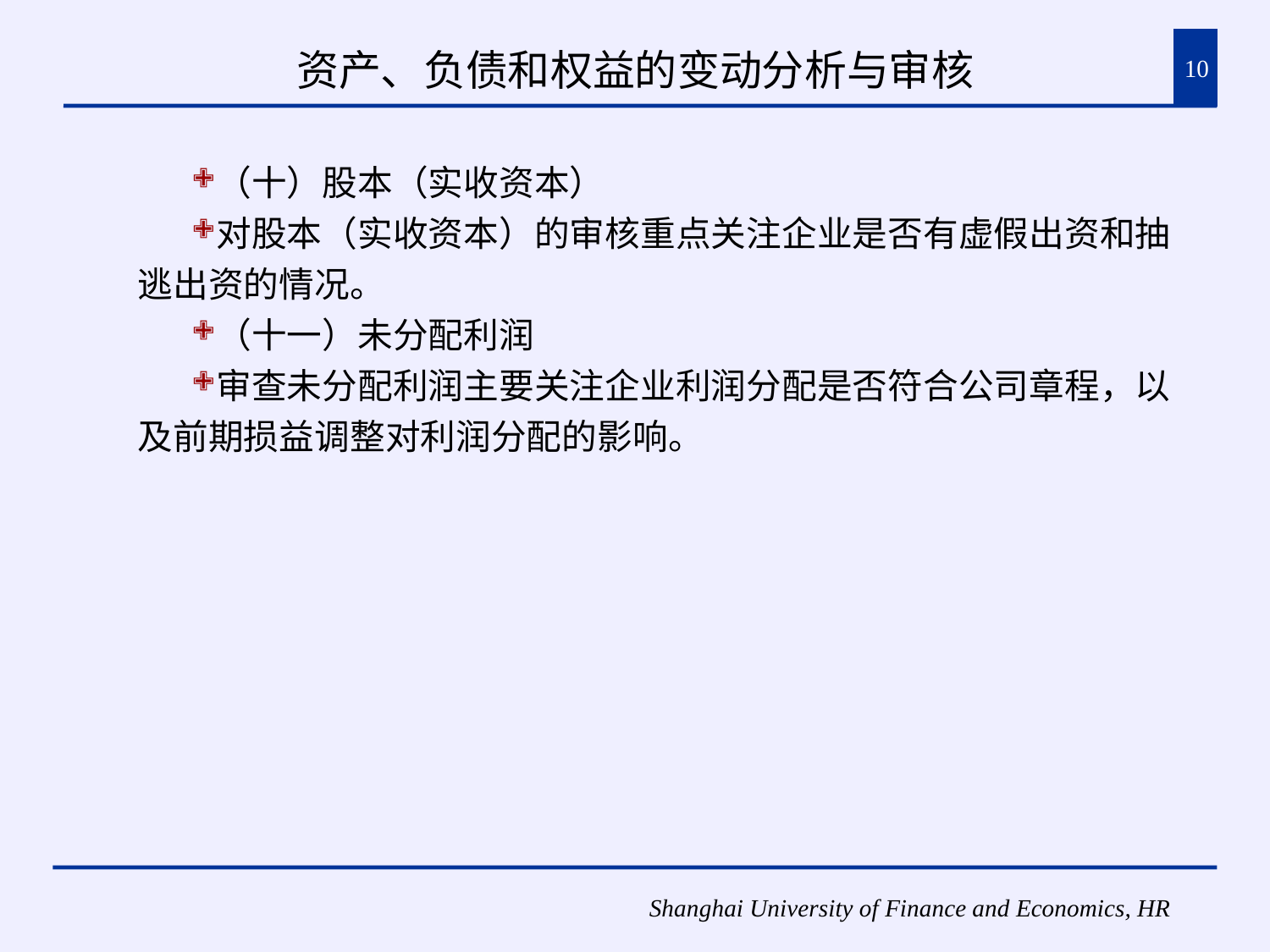

# 资产、负债和权益的变动分析与审核
10
（十）股本（实收资本）
对股本（实收资本）的审核重点关注企业是否有虚假出资和抽逃出资的情况。
（十一）未分配利润
审查未分配利润主要关注企业利润分配是否符合公司章程，以及前期损益调整对利润分配的影响。